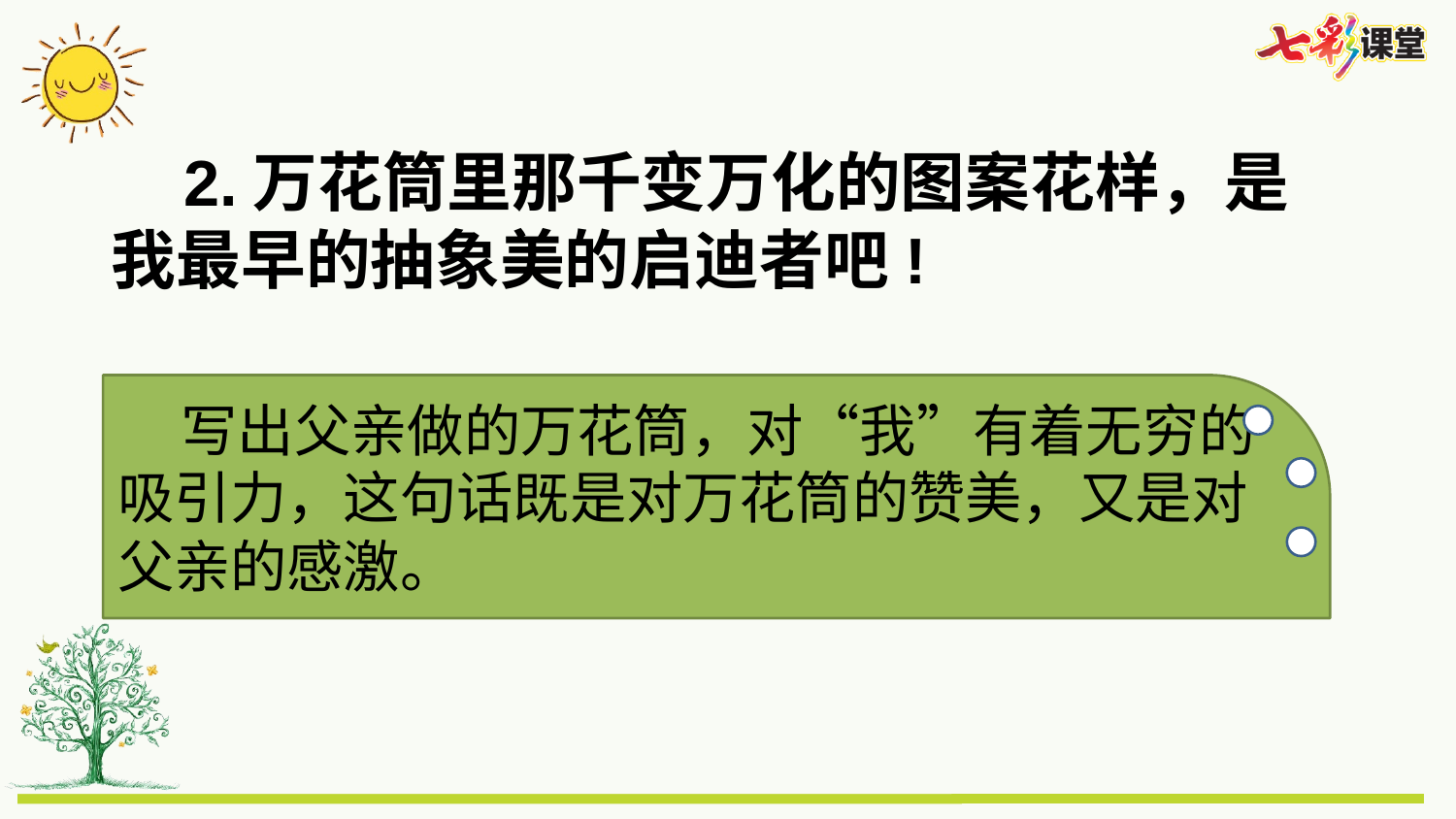

2.万花筒里那千变万化的图案花样，是我最早的抽象美的启迪者吧!
    写出父亲做的万花筒，对“我”有着无穷的吸引力，这句话既是对万花筒的赞美，又是对父亲的感激。